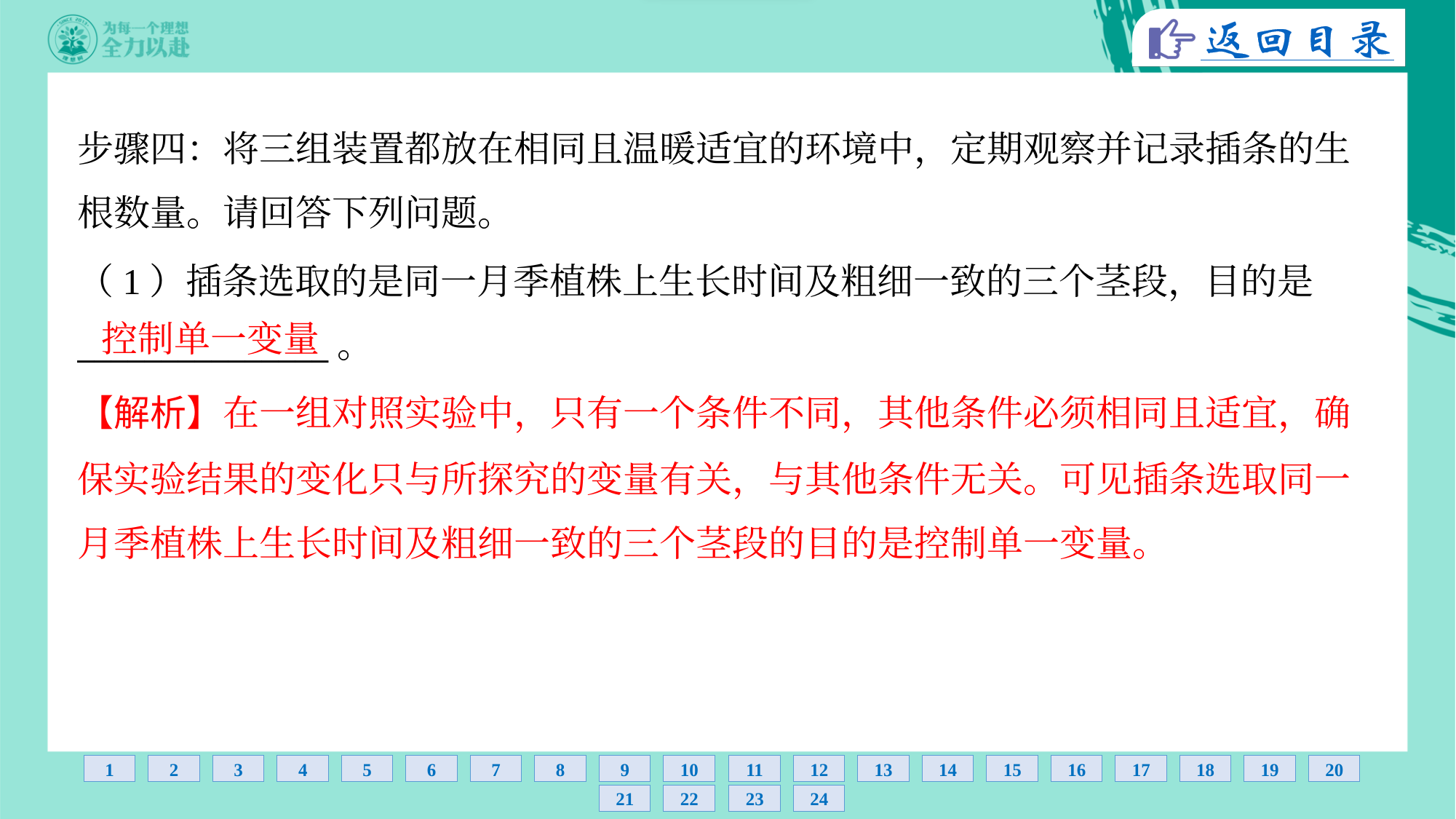

步骤四：将三组装置都放在相同且温暖适宜的环境中，定期观察并记录插条的生
根数量。请回答下列问题。
（1）插条选取的是同一月季植株上生长时间及粗细一致的三个茎段，目的是
_______________。
控制单一变量
【解析】在一组对照实验中，只有一个条件不同，其他条件必须相同且适宜，确
保实验结果的变化只与所探究的变量有关，与其他条件无关。可见插条选取同一
月季植株上生长时间及粗细一致的三个茎段的目的是控制单一变量。